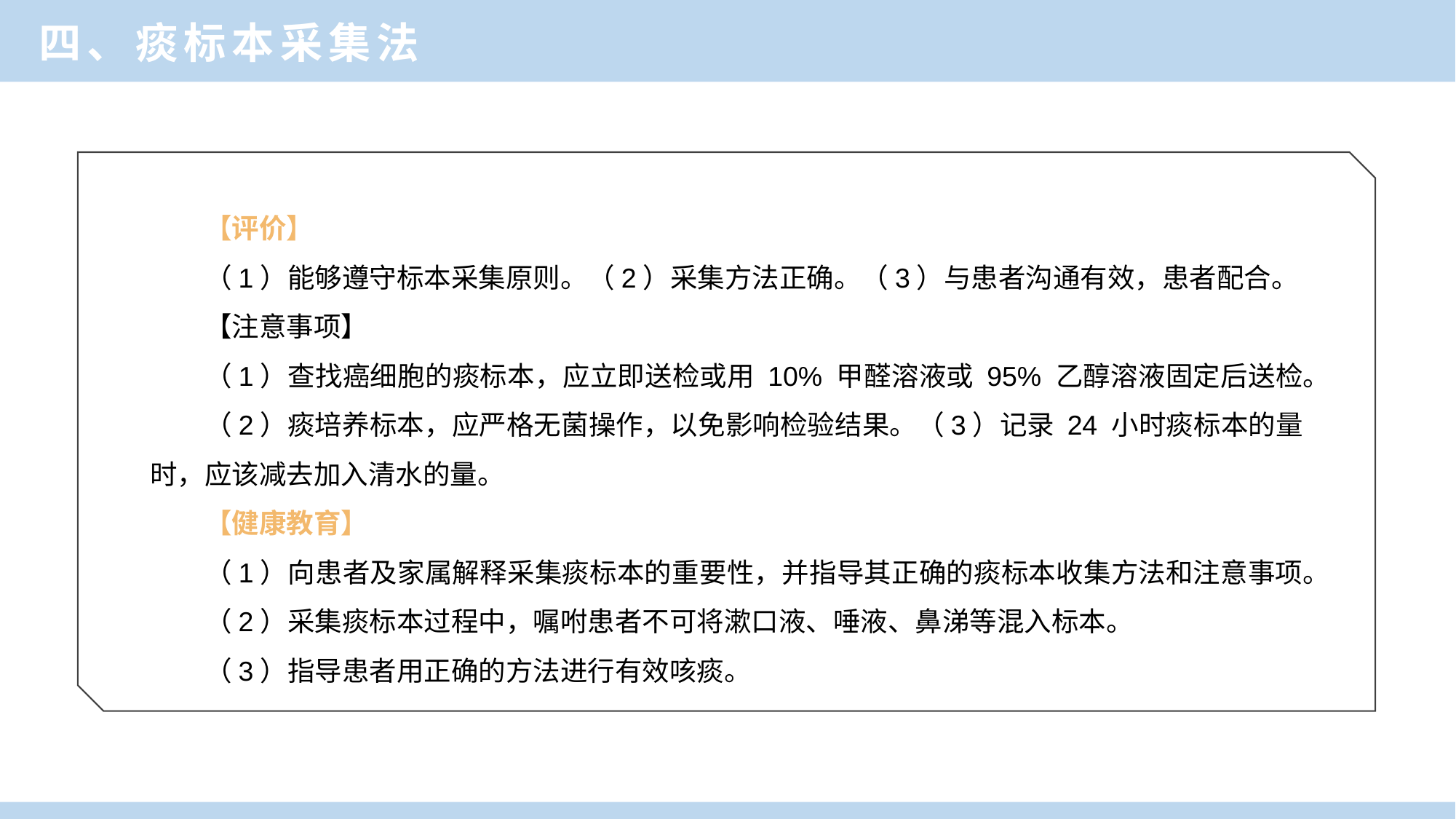

四、痰标本采集法

【评价】
（1）能够遵守标本采集原则。（2）采集方法正确。（3）与患者沟通有效，患者配合。
【注意事项】
（1）查找癌细胞的痰标本，应立即送检或用 10% 甲醛溶液或 95% 乙醇溶液固定后送检。
（2）痰培养标本，应严格无菌操作，以免影响检验结果。（3）记录 24 小时痰标本的量时，应该减去加入清水的量。
【健康教育】
（1）向患者及家属解释采集痰标本的重要性，并指导其正确的痰标本收集方法和注意事项。
（2）采集痰标本过程中，嘱咐患者不可将漱口液、唾液、鼻涕等混入标本。
（3）指导患者用正确的方法进行有效咳痰。